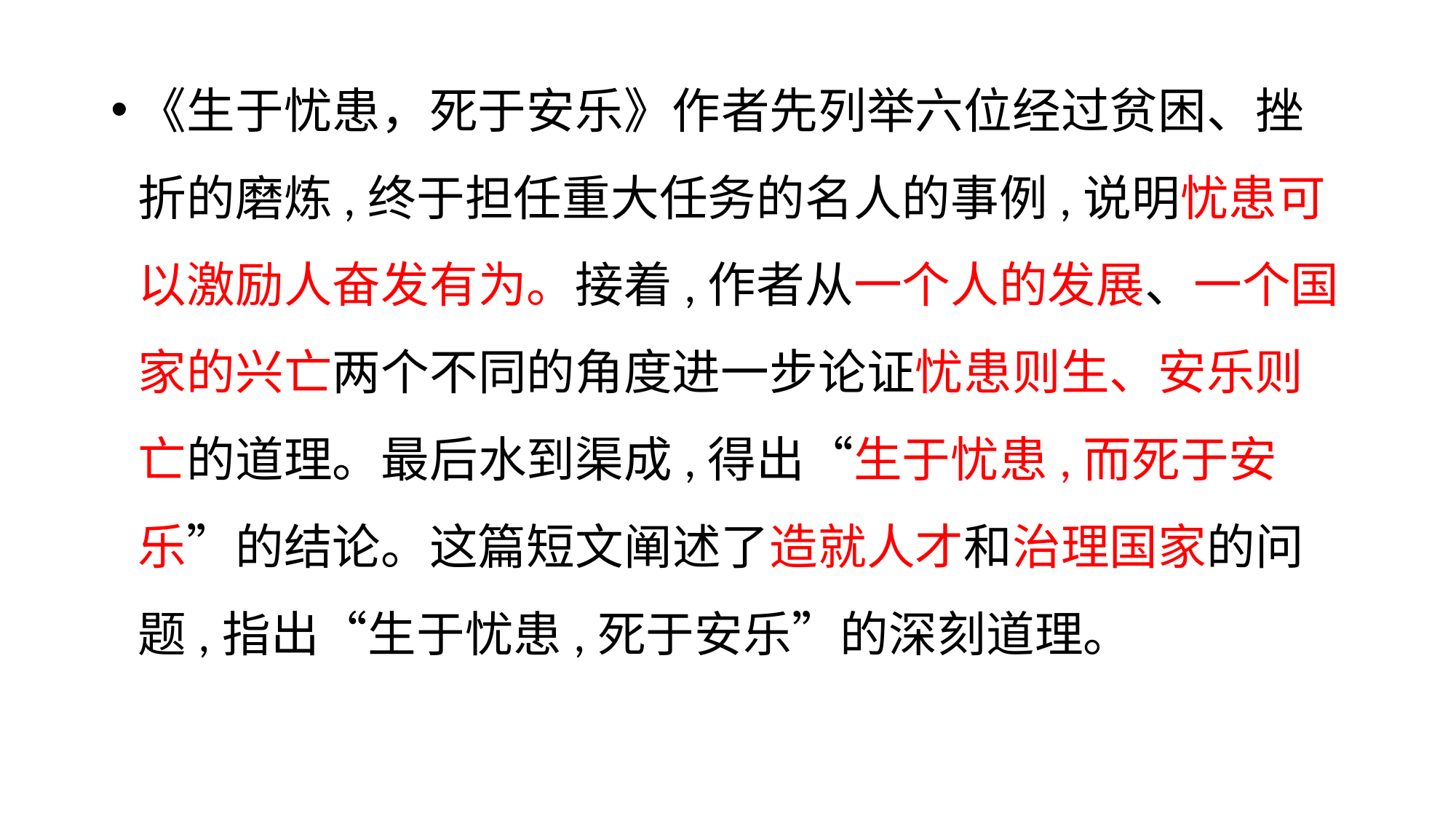

《生于忧患，死于安乐》作者先列举六位经过贫困、挫折的磨炼,终于担任重大任务的名人的事例,说明忧患可以激励人奋发有为。接着,作者从一个人的发展、一个国家的兴亡两个不同的角度进一步论证忧患则生、安乐则亡的道理。最后水到渠成,得出“生于忧患,而死于安乐”的结论。这篇短文阐述了造就人才和治理国家的问题,指出“生于忧患,死于安乐”的深刻道理。